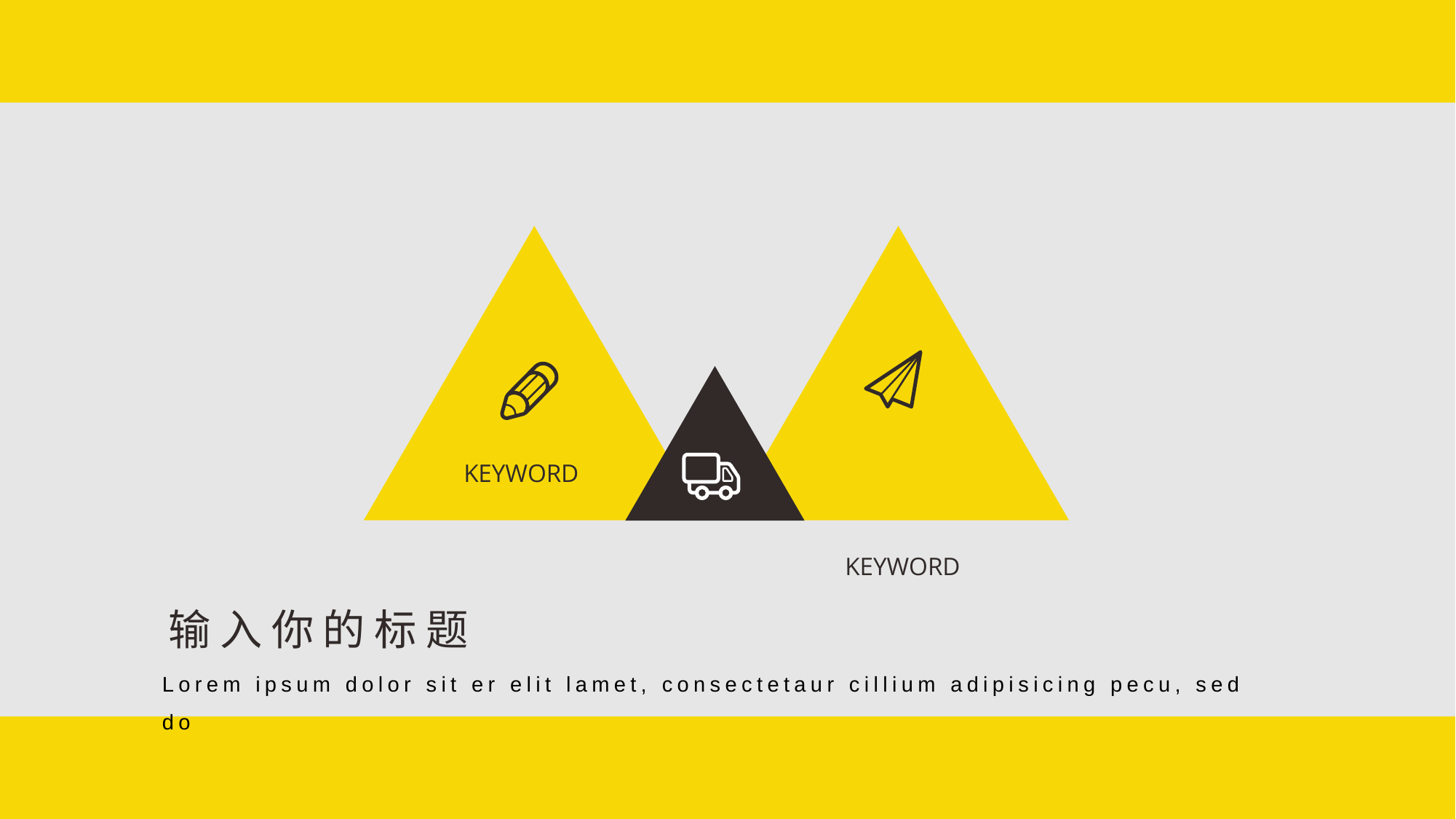

KEYWORD

KEYWORD
输入你的标题
Lorem ipsum dolor sit er elit lamet, consectetaur cillium adipisicing pecu, sed do